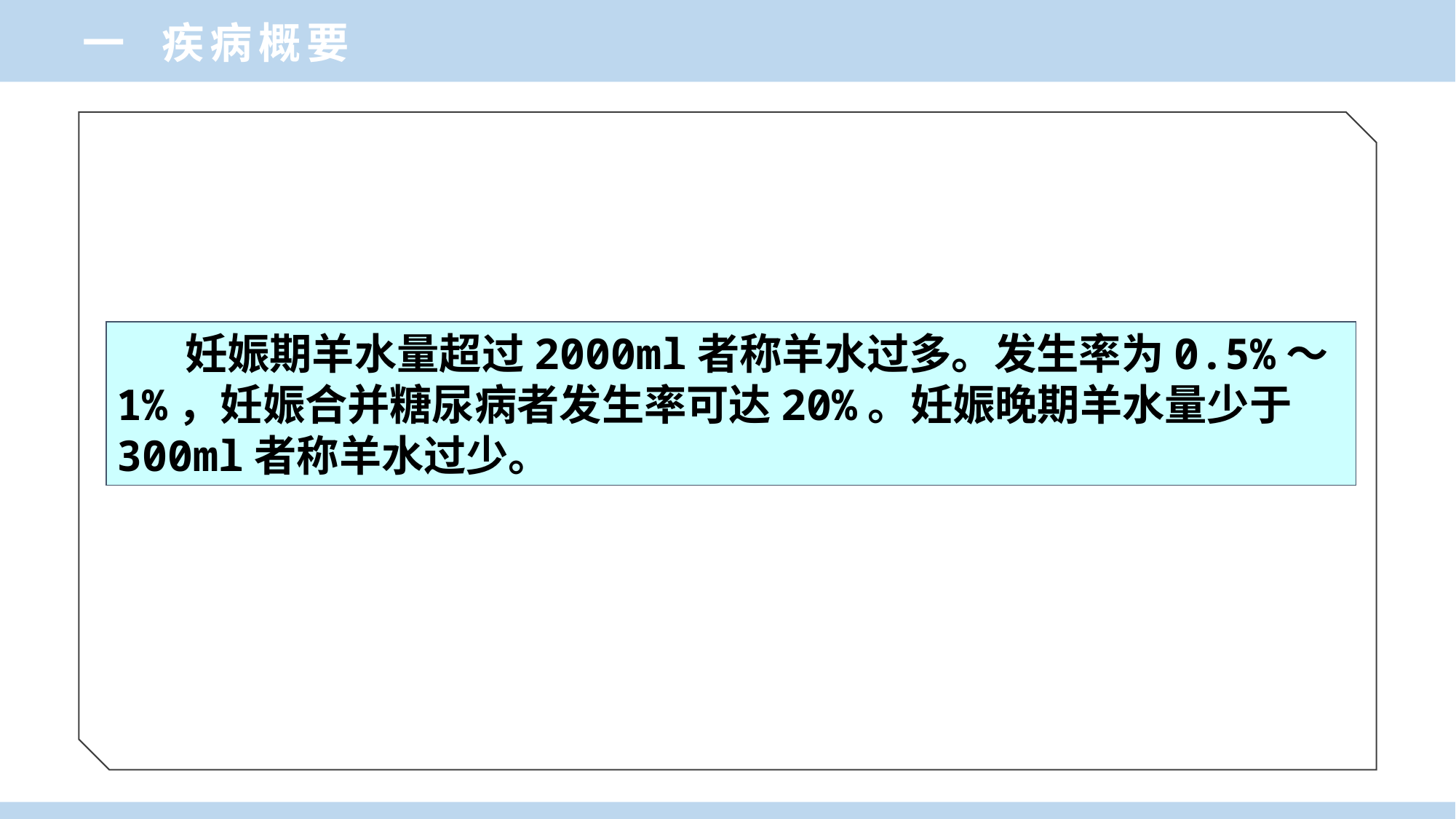

一  疾病概要

          妊娠期羊水量超过2000ml者称羊水过多。发生率为0.5%～1%，妊娠合并糖尿病者发生率可达20%。妊娠晚期羊水量少于300ml者称羊水过少。